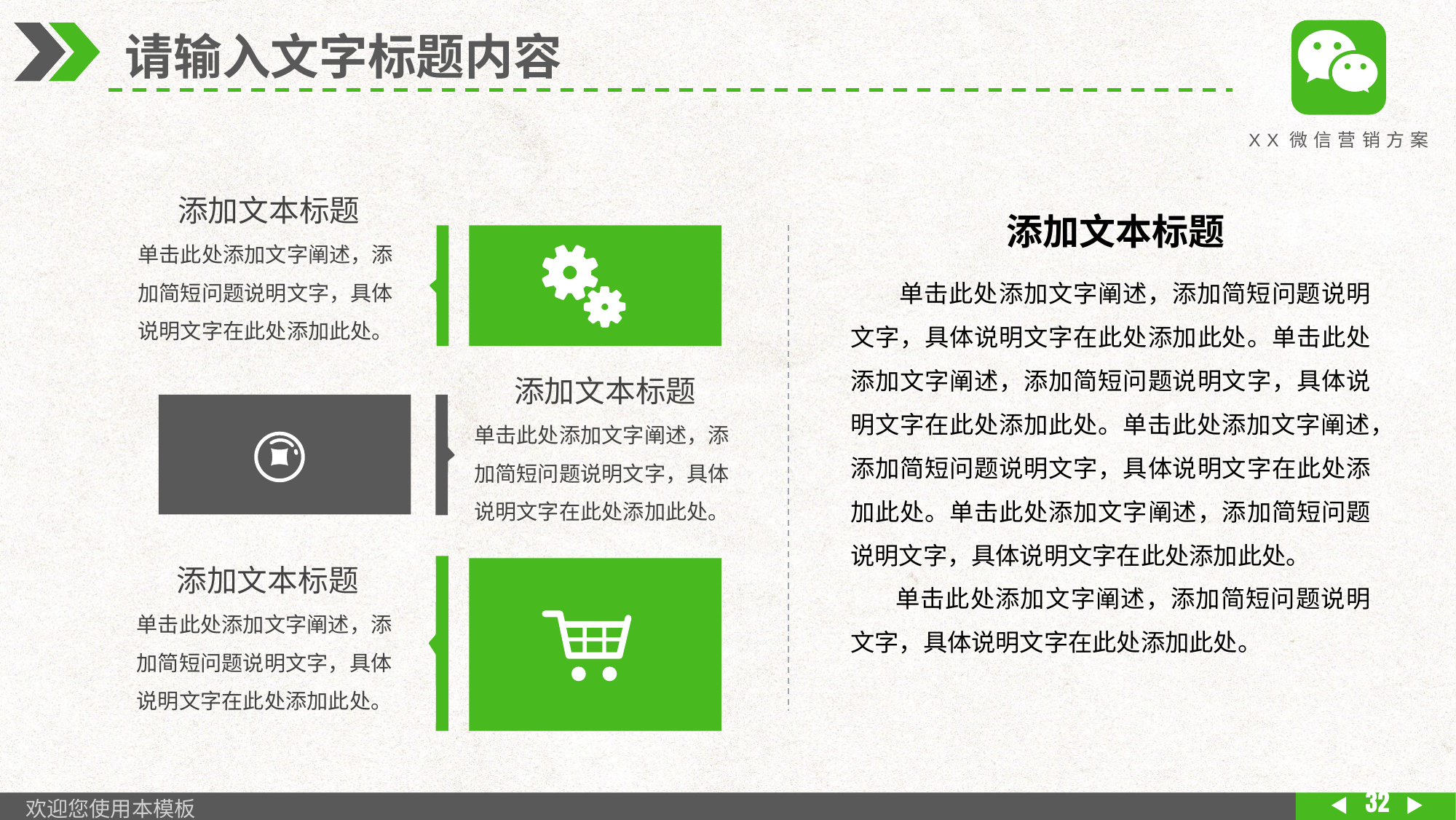

XX微信营销方案
 请输入文字标题内容

添加文本标题
单击此处添加文字阐述，添加简短问题说明文字，具体说明文字在此处添加此处。
添加文本标题

       单击此处添加文字阐述，添加简短问题说明文字，具体说明文字在此处添加此处。单击此处添加文字阐述，添加简短问题说明文字，具体说明文字在此处添加此处。单击此处添加文字阐述，添加简短问题说明文字，具体说明文字在此处添加此处。单击此处添加文字阐述，添加简短问题说明文字，具体说明文字在此处添加此处。
      单击此处添加文字阐述，添加简短问题说明文字，具体说明文字在此处添加此处。
添加文本标题
单击此处添加文字阐述，添加简短问题说明文字，具体说明文字在此处添加此处。

添加文本标题
单击此处添加文字阐述，添加简短问题说明文字，具体说明文字在此处添加此处。